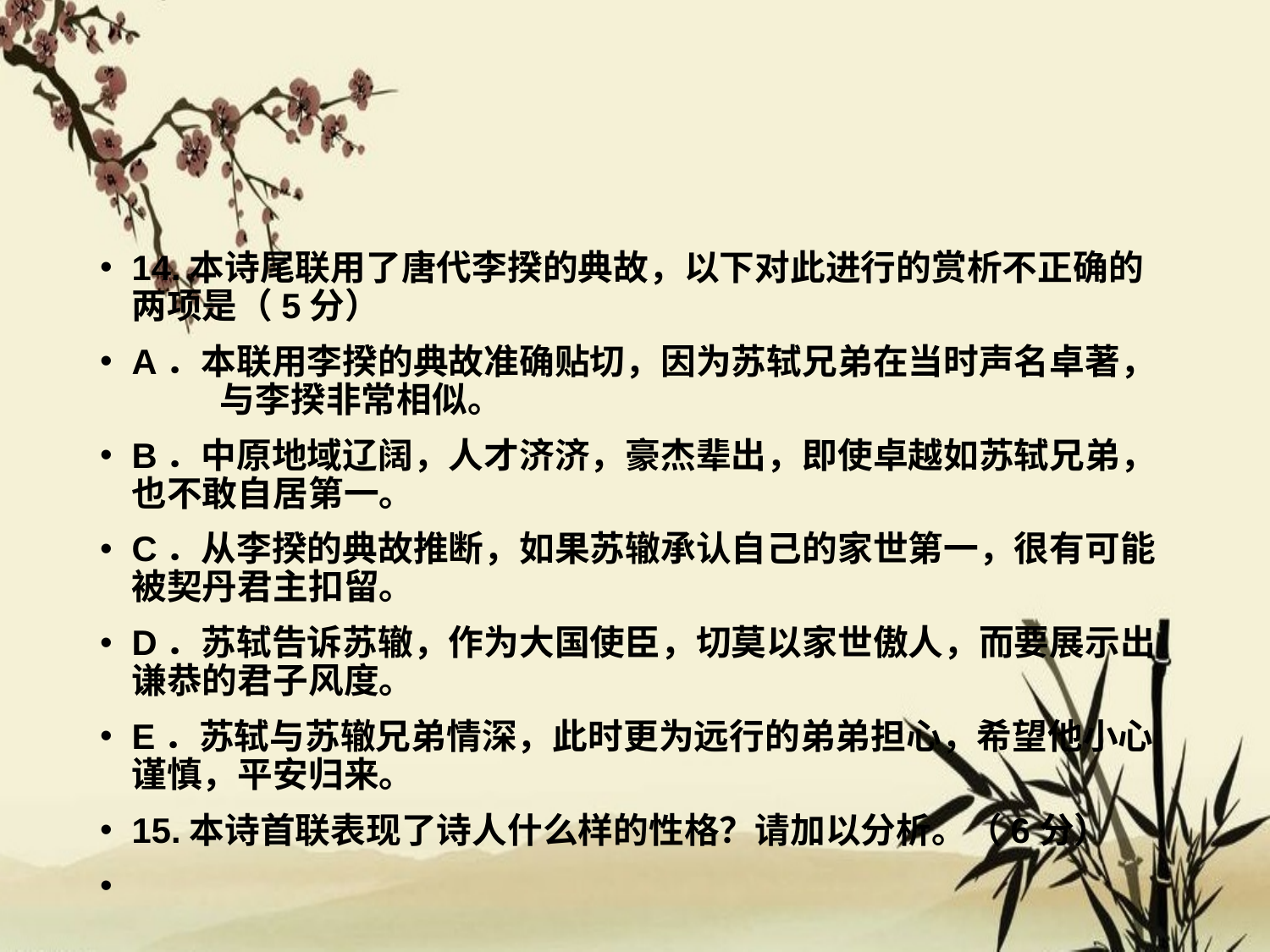

#
14.本诗尾联用了唐代李揆的典故，以下对此进行的赏析不正确的两项是（5分）
A．本联用李揆的典故准确贴切，因为苏轼兄弟在当时声名卓著，             与李揆非常相似。
B．中原地域辽阔，人才济济，豪杰辈出，即使卓越如苏轼兄弟，也不敢自居第一。
C．从李揆的典故推断，如果苏辙承认自己的家世第一，很有可能被契丹君主扣留。
D．苏轼告诉苏辙，作为大国使臣，切莫以家世傲人，而要展示出谦恭的君子风度。
E．苏轼与苏辙兄弟情深，此时更为远行的弟弟担心，希望他小心谨慎，平安归来。
15.本诗首联表现了诗人什么样的性格？请加以分析。（6分）